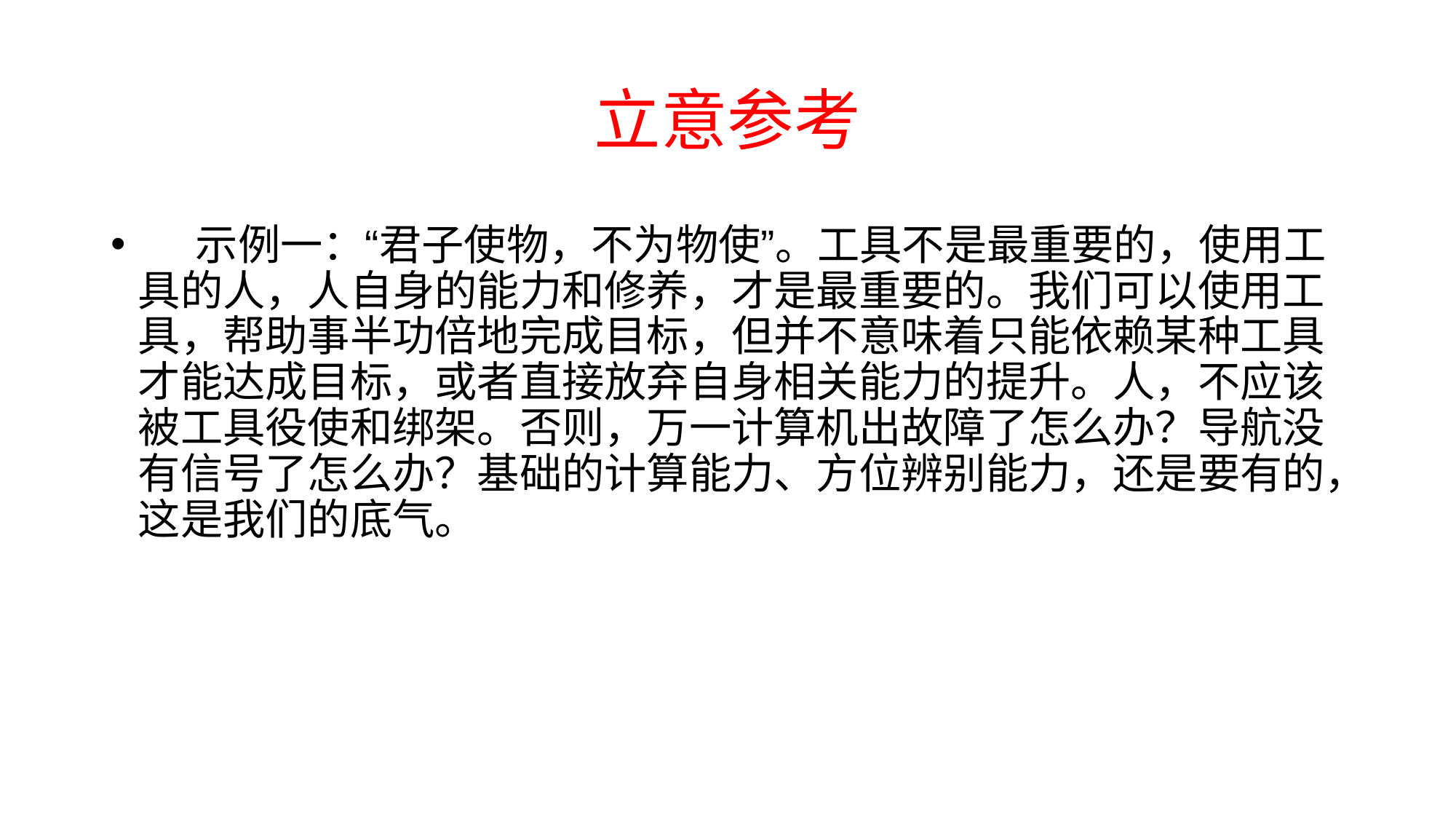

# 立意参考
    示例一：“君子使物，不为物使”。工具不是最重要的，使用工具的人，人自身的能力和修养，才是最重要的。我们可以使用工具，帮助事半功倍地完成目标，但并不意味着只能依赖某种工具才能达成目标，或者直接放弃自身相关能力的提升。人，不应该被工具役使和绑架。否则，万一计算机出故障了怎么办？导航没有信号了怎么办？基础的计算能力、方位辨别能力，还是要有的，这是我们的底气。